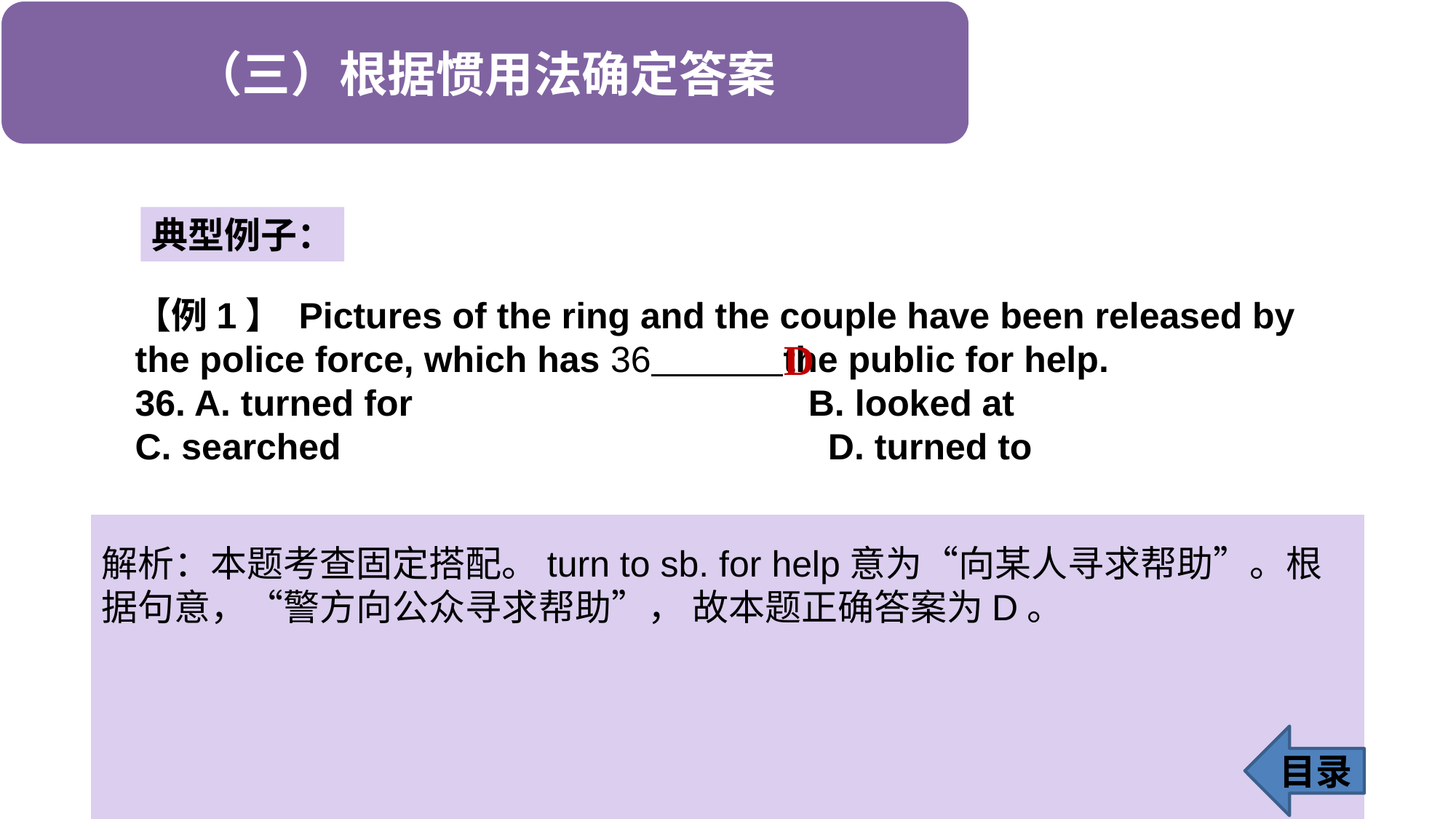

（三）根据惯用法确定答案
典型例子：
【例1】 Pictures of the ring and the couple have been released by the police force, which has 36             the public for help.
36. A. turned for                                       B. looked at
C. searched                                                D. turned to
D

解析：本题考查固定搭配。turn to sb. for help意为“向某人寻求帮助”。根据句意，“警方向公众寻求帮助”， 故本题正确答案为D。
目录
14